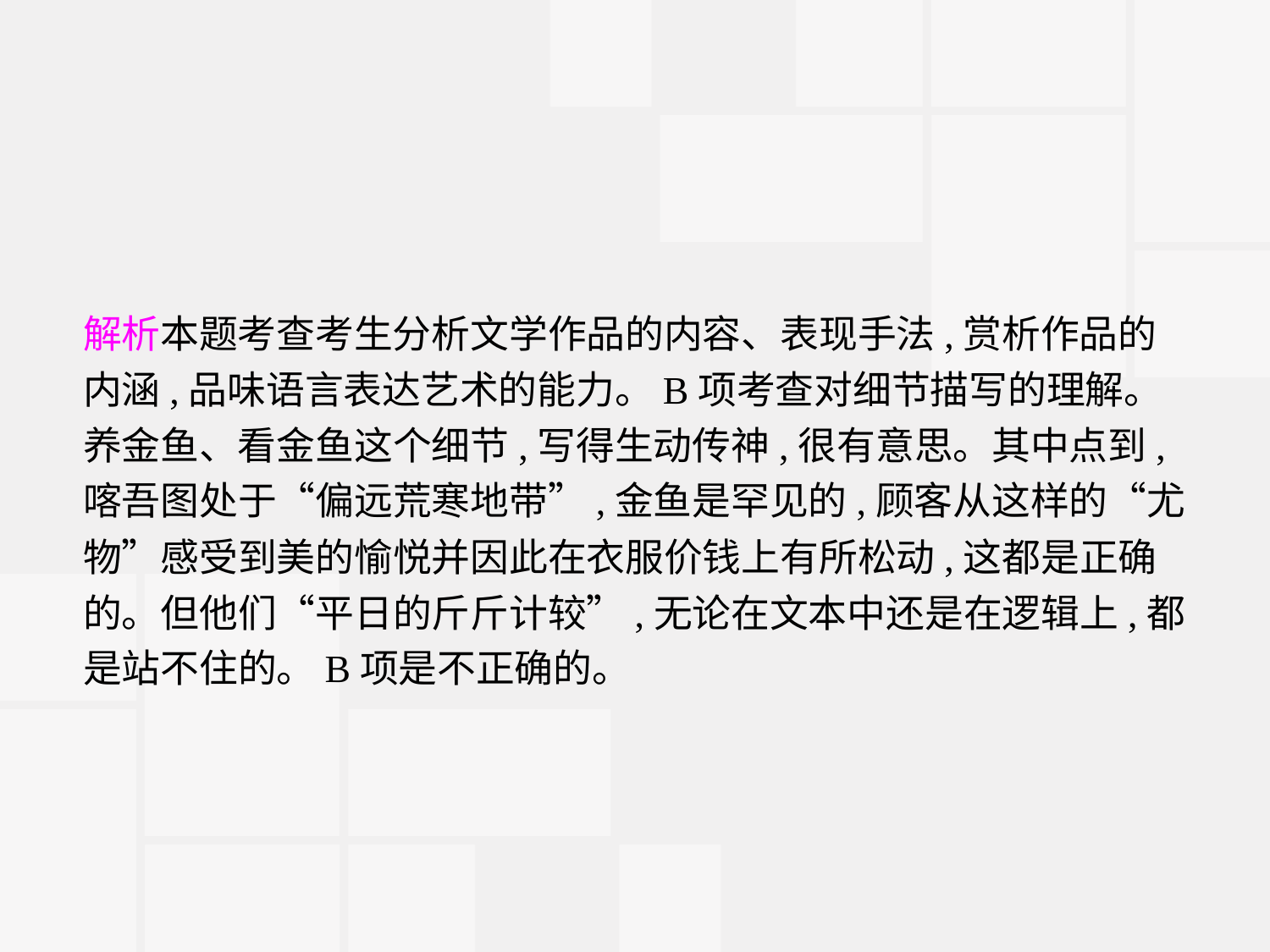

解析本题考查考生分析文学作品的内容、表现手法,赏析作品的内涵,品味语言表达艺术的能力。B项考查对细节描写的理解。养金鱼、看金鱼这个细节,写得生动传神,很有意思。其中点到,喀吾图处于“偏远荒寒地带”,金鱼是罕见的,顾客从这样的“尤物”感受到美的愉悦并因此在衣服价钱上有所松动,这都是正确的。但他们“平日的斤斤计较”,无论在文本中还是在逻辑上,都是站不住的。B项是不正确的。